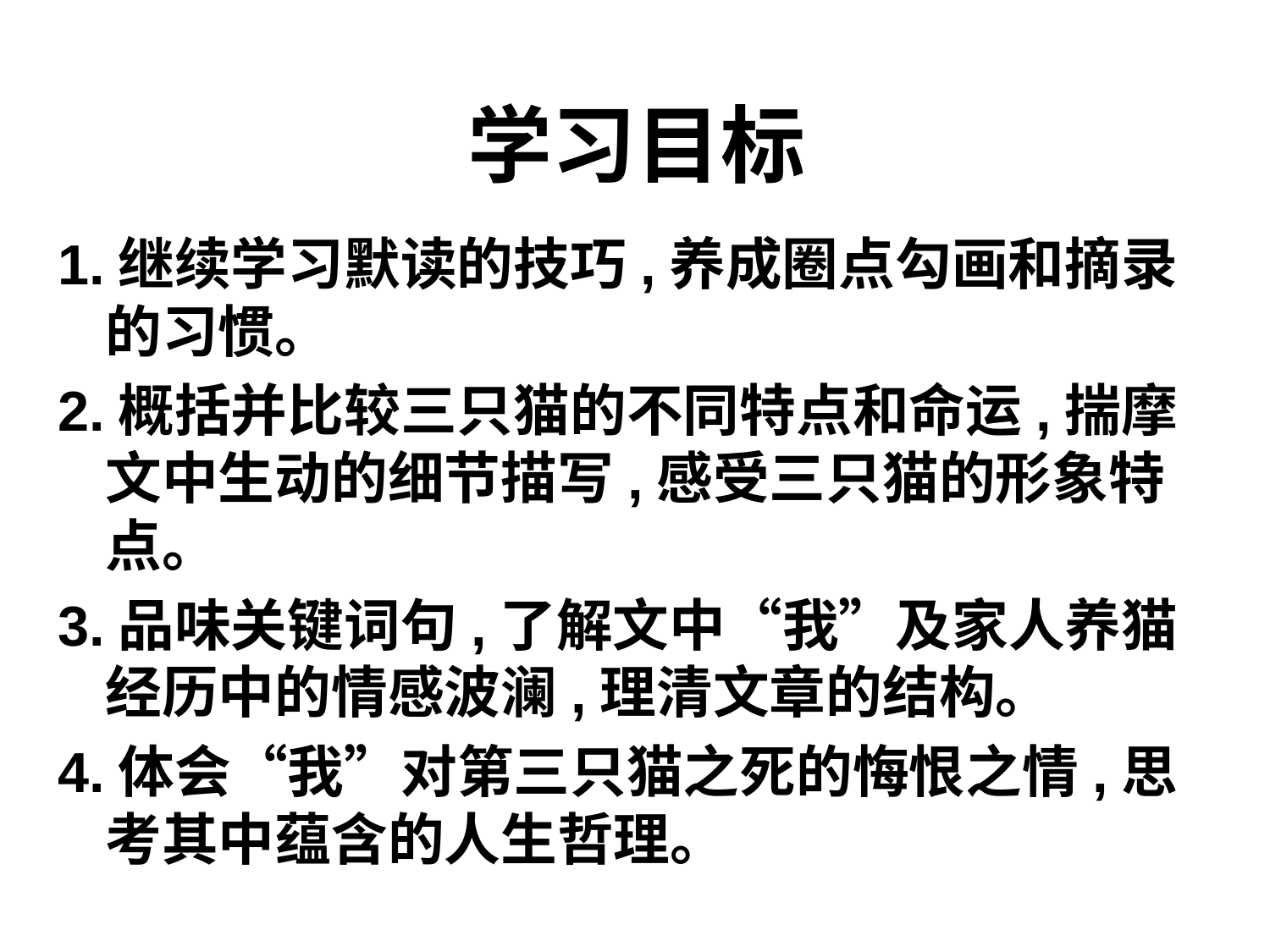

学习目标
1.继续学习默读的技巧,养成圈点勾画和摘录的习惯。
2.概括并比较三只猫的不同特点和命运,揣摩文中生动的细节描写,感受三只猫的形象特点。
3.品味关键词句,了解文中“我”及家人养猫经历中的情感波澜,理清文章的结构。
4.体会“我”对第三只猫之死的悔恨之情,思考其中蕴含的人生哲理。